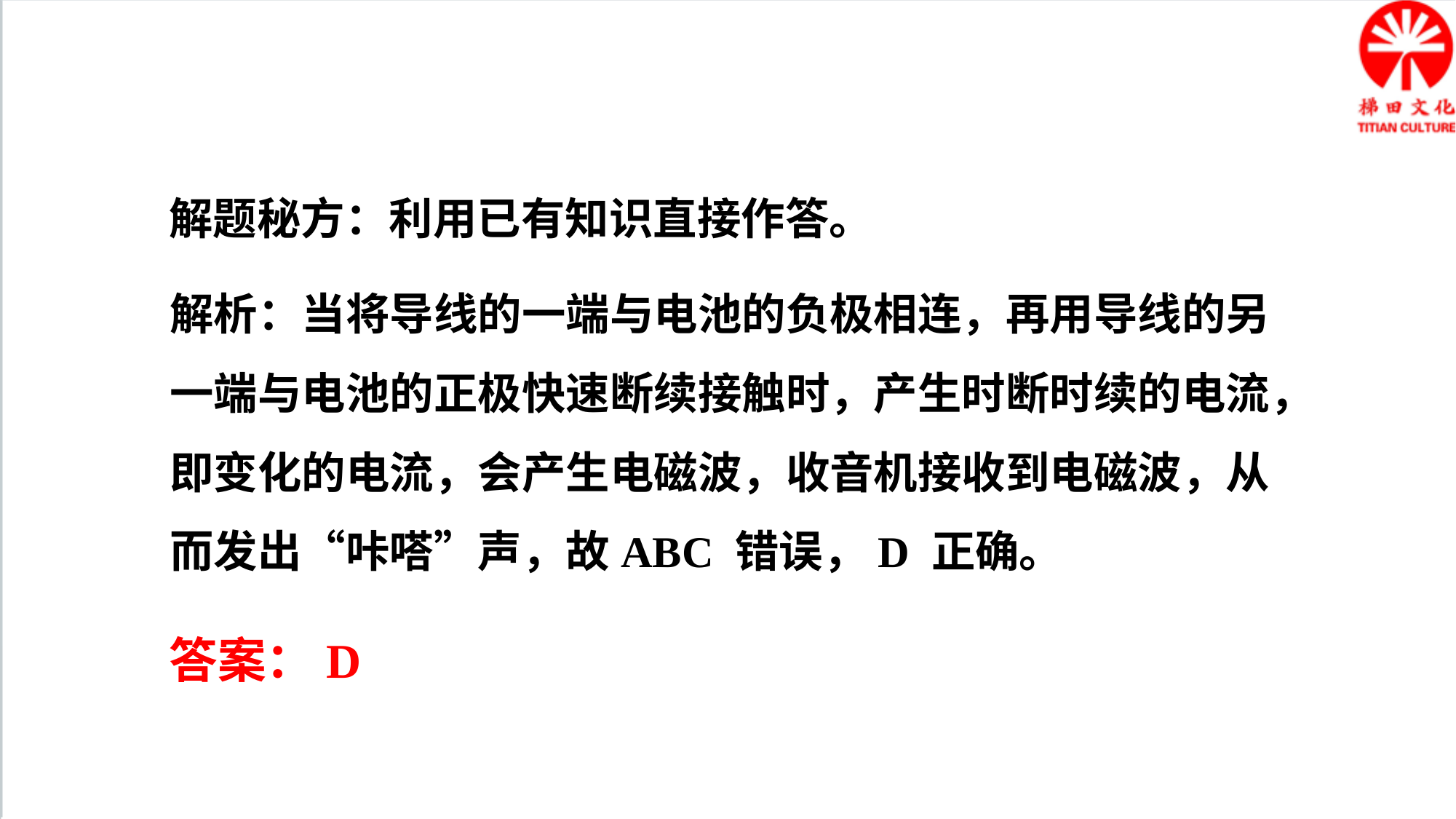

解题秘方：利用已有知识直接作答。
解析：当将导线的一端与电池的负极相连，再用导线的另一端与电池的正极快速断续接触时，产生时断时续的电流，即变化的电流，会产生电磁波，收音机接收到电磁波，从而发出“咔嗒”声，故ABC 错误，D 正确。
答案：D